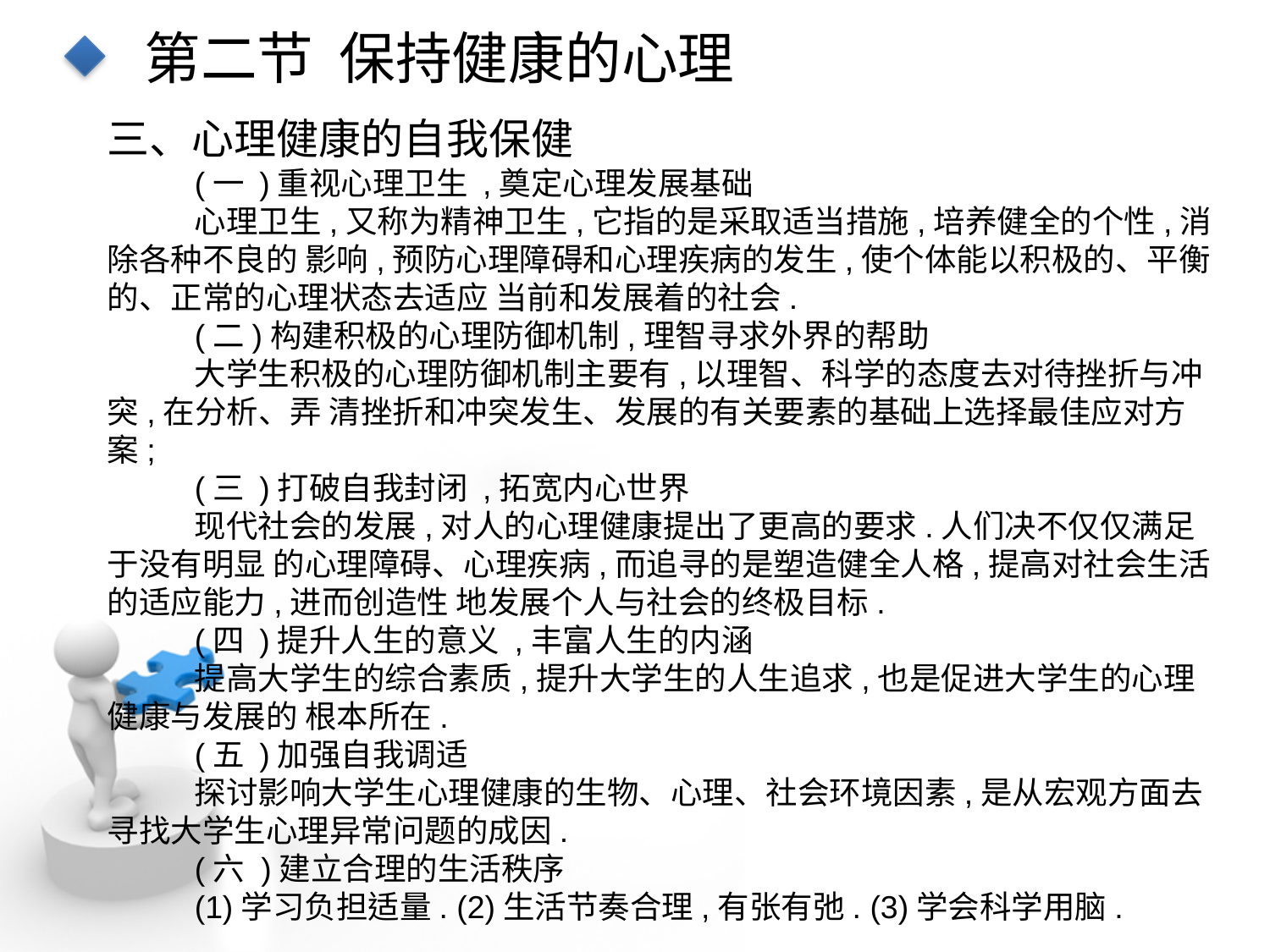

第二节  保持健康的心理

三、心理健康的自我保健
(一 )重视心理卫生 ,奠定心理发展基础
心理卫生,又称为精神卫生,它指的是采取适当措施,培养健全的个性,消除各种不良的 影响,预防心理障碍和心理疾病的发生,使个体能以积极的、平衡的、正常的心理状态去适应 当前和发展着的社会.
(二)构建积极的心理防御机制,理智寻求外界的帮助
大学生积极的心理防御机制主要有,以理智、科学的态度去对待挫折与冲突,在分析、弄 清挫折和冲突发生、发展的有关要素的基础上选择最佳应对方案;
(三 )打破自我封闭 ,拓宽内心世界
现代社会的发展,对人的心理健康提出了更高的要求.人们决不仅仅满足于没有明显 的心理障碍、心理疾病,而追寻的是塑造健全人格,提高对社会生活的适应能力,进而创造性 地发展个人与社会的终极目标.
(四 )提升人生的意义 ,丰富人生的内涵
提高大学生的综合素质,提升大学生的人生追求,也是促进大学生的心理健康与发展的 根本所在.
(五 )加强自我调适
探讨影响大学生心理健康的生物、心理、社会环境因素,是从宏观方面去寻找大学生心理异常问题的成因.
(六 )建立合理的生活秩序
(1)学习负担适量. (2)生活节奏合理,有张有弛. (3)学会科学用脑.
点击添加文本
点击添加文本
点击添加文本
点击添加文本